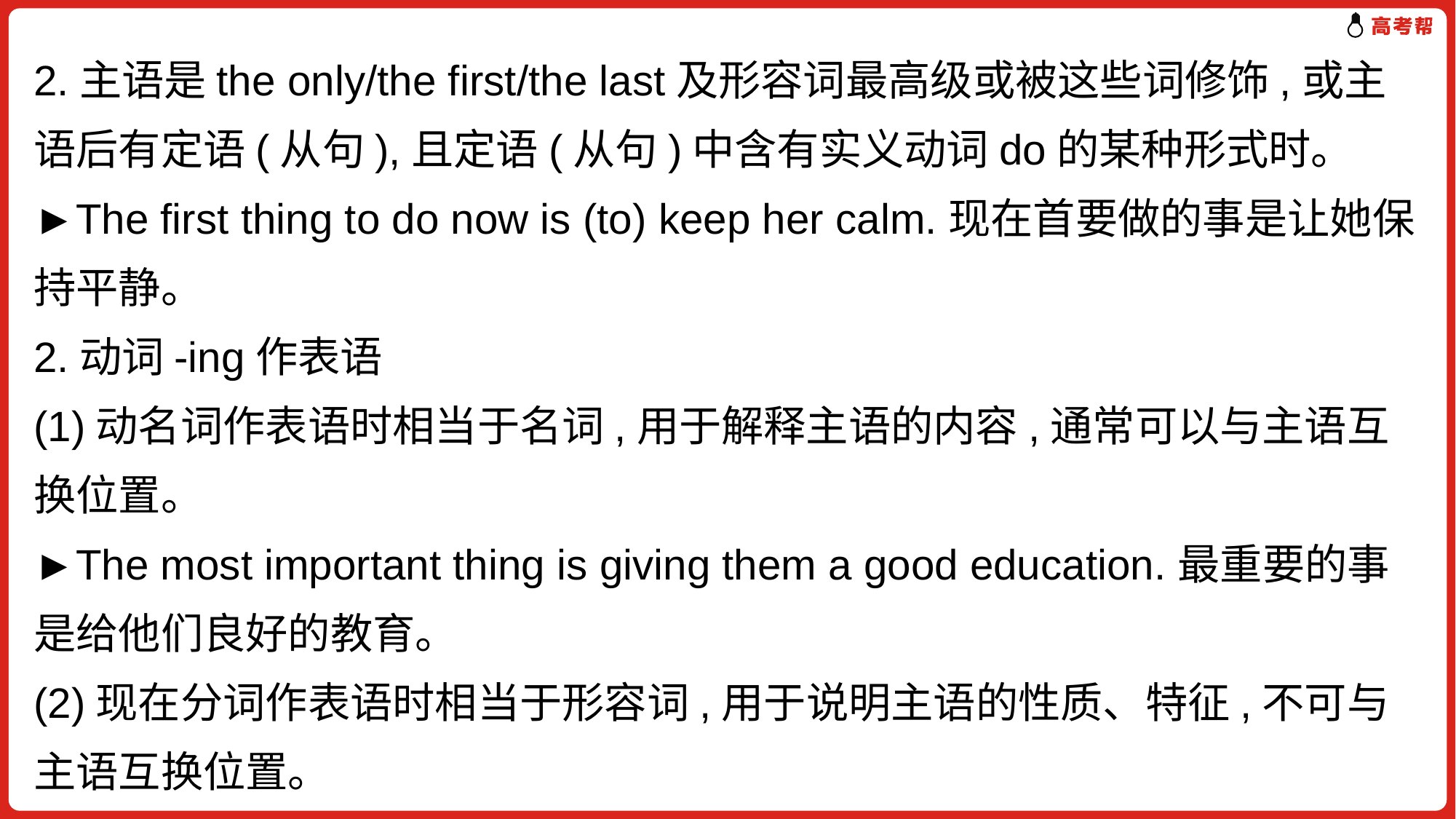

2.主语是the only/the first/the last及形容词最高级或被这些词修饰,或主语后有定语(从句),且定语(从句)中含有实义动词do的某种形式时。
►The first thing to do now is (to) keep her calm.现在首要做的事是让她保持平静。
2.动词-ing作表语
(1)动名词作表语时相当于名词,用于解释主语的内容,通常可以与主语互换位置。
►The most important thing is giving them a good education.最重要的事是给他们良好的教育。
(2)现在分词作表语时相当于形容词,用于说明主语的性质、特征,不可与主语互换位置。